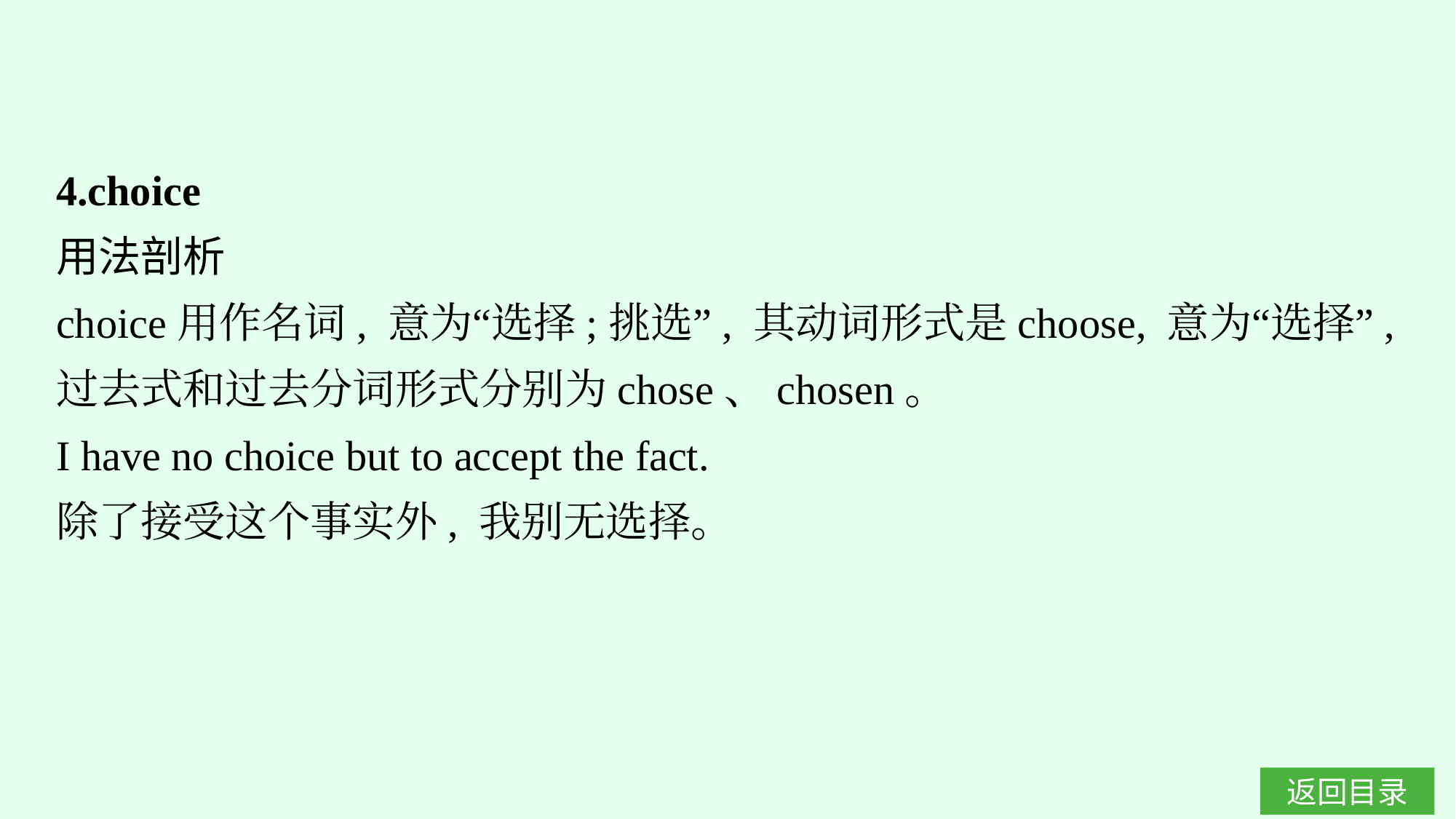

4.choice
用法剖析
choice用作名词, 意为“选择;挑选”, 其动词形式是choose, 意为“选择”, 过去式和过去分词形式分别为chose、chosen。
I have no choice but to accept the fact.
除了接受这个事实外, 我别无选择。